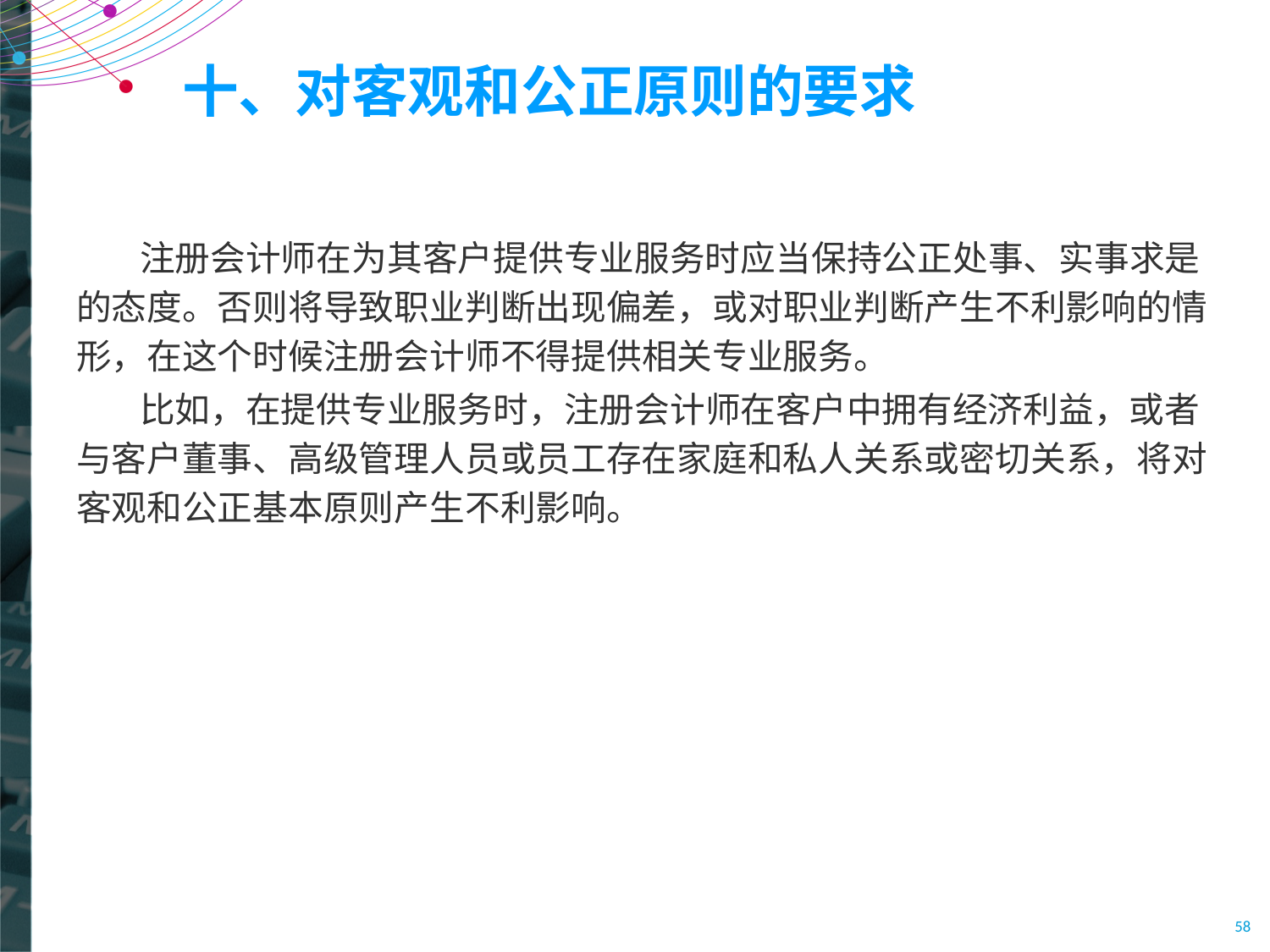

# 十、对客观和公正原则的要求
注册会计师在为其客户提供专业服务时应当保持公正处事、实事求是的态度。否则将导致职业判断出现偏差，或对职业判断产生不利影响的情形，在这个时候注册会计师不得提供相关专业服务。
比如，在提供专业服务时，注册会计师在客户中拥有经济利益，或者与客户董事、高级管理人员或员工存在家庭和私人关系或密切关系，将对客观和公正基本原则产生不利影响。